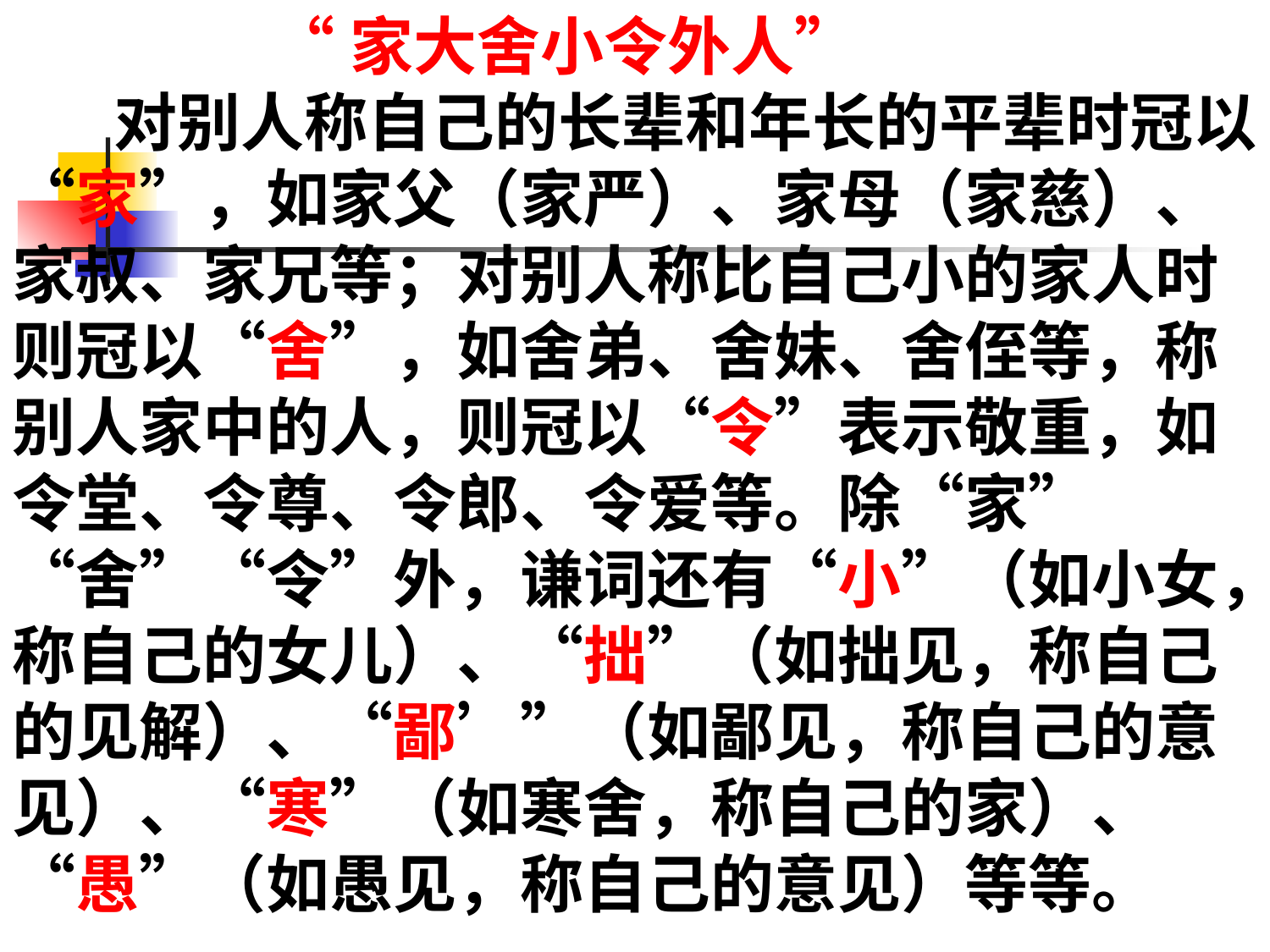

“家大舍小令外人”
      对别人称自己的长辈和年长的平辈时冠以“家”，如家父（家严）、家母（家慈）、家叔、家兄等；对别人称比自己小的家人时则冠以“舍”，如舍弟、舍妹、舍侄等，称别人家中的人，则冠以“令”表示敬重，如令堂、令尊、令郎、令爱等。除“家”“舍”“令”外，谦词还有“小”（如小女，称自己的女儿）、“拙”（如拙见，称自己的见解）、“鄙’”（如鄙见，称自己的意见）、“寒”（如寒舍，称自己的家）、“愚”（如愚见，称自己的意见）等等。